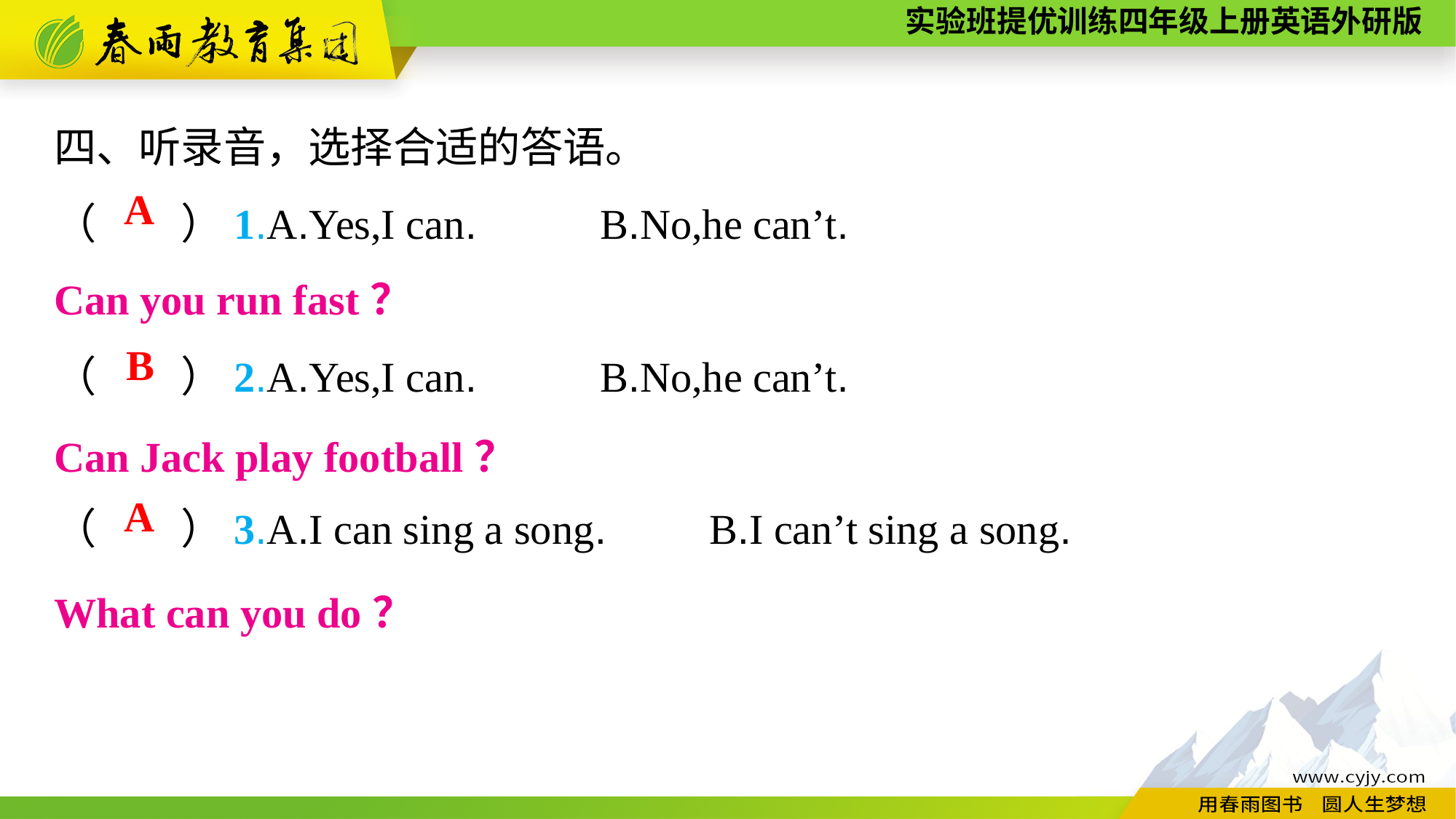

四、听录音，选择合适的答语。
（　　）1.A.Yes,I can.		B.No,he can’t.

（　　）2.A.Yes,I can.		B.No,he can’t.

（　　）3.A.I can sing a song.	B.I can’t sing a song.

A
Can you run fast？
B
Can Jack play football？
A
What can you do？